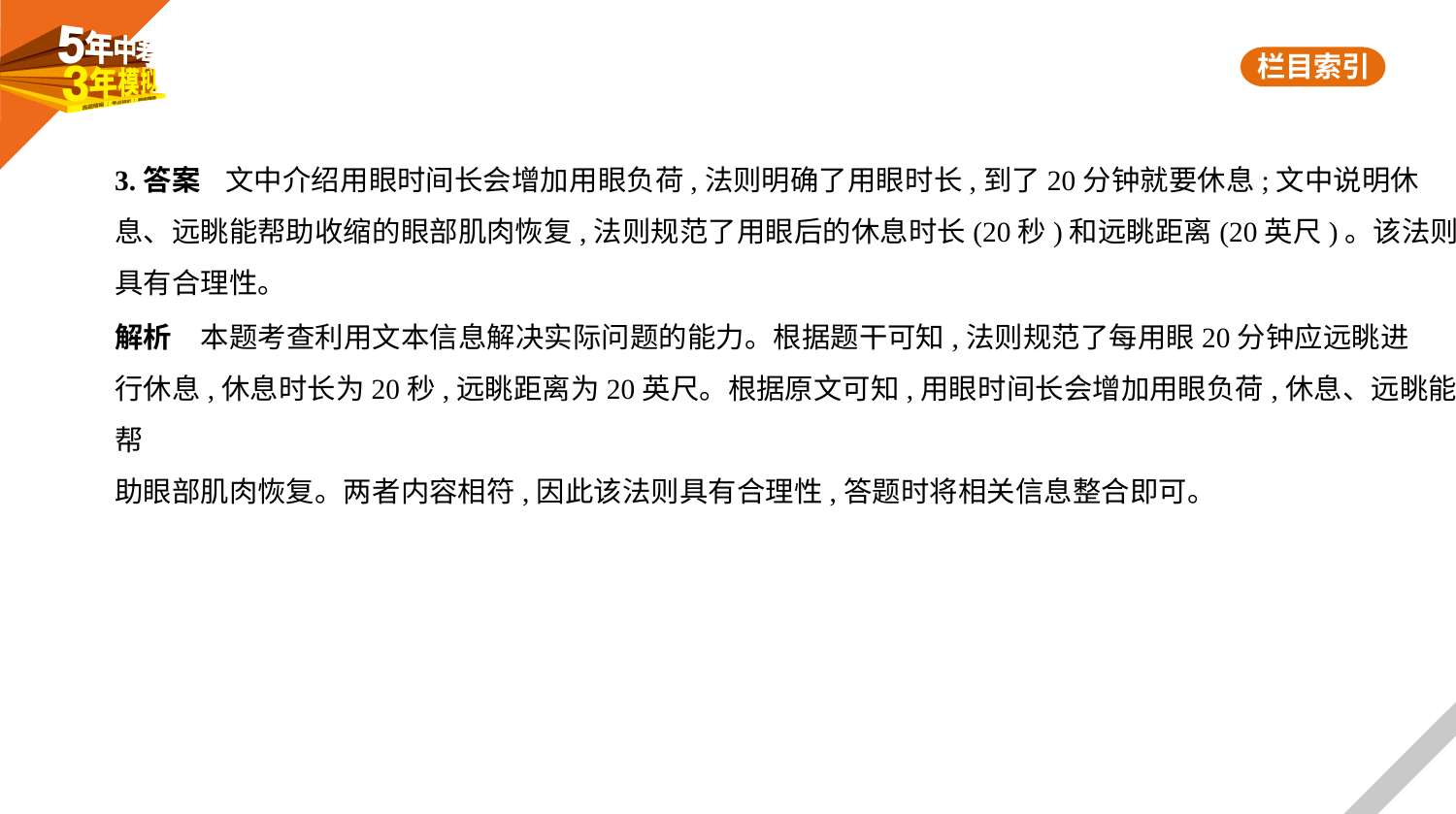

3.答案    文中介绍用眼时间长会增加用眼负荷,法则明确了用眼时长,到了20分钟就要休息;文中说明休
息、远眺能帮助收缩的眼部肌肉恢复,法则规范了用眼后的休息时长(20秒)和远眺距离(20英尺)。该法则
具有合理性。
解析　本题考查利用文本信息解决实际问题的能力。根据题干可知,法则规范了每用眼20分钟应远眺进
行休息,休息时长为20秒,远眺距离为20英尺。根据原文可知,用眼时间长会增加用眼负荷,休息、远眺能帮
助眼部肌肉恢复。两者内容相符,因此该法则具有合理性,答题时将相关信息整合即可。